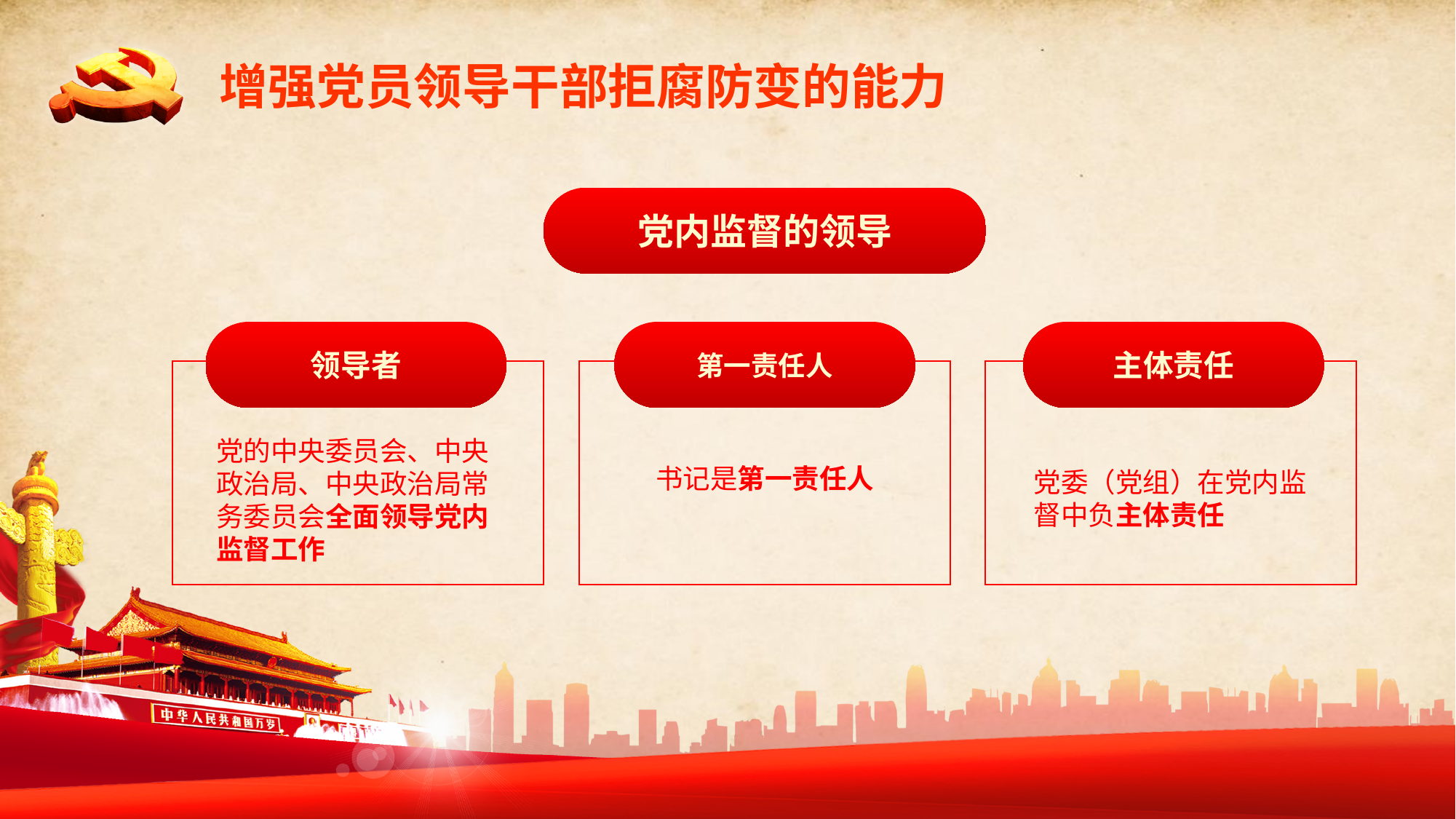

增强党员领导干部拒腐防变的能力
党内监督的领导
领导者
第一责任人
主体责任

党的中央委员会、中央政治局、中央政治局常务委员会全面领导党内监督工作
书记是第一责任人
党委（党组）在党内监督中负主体责任